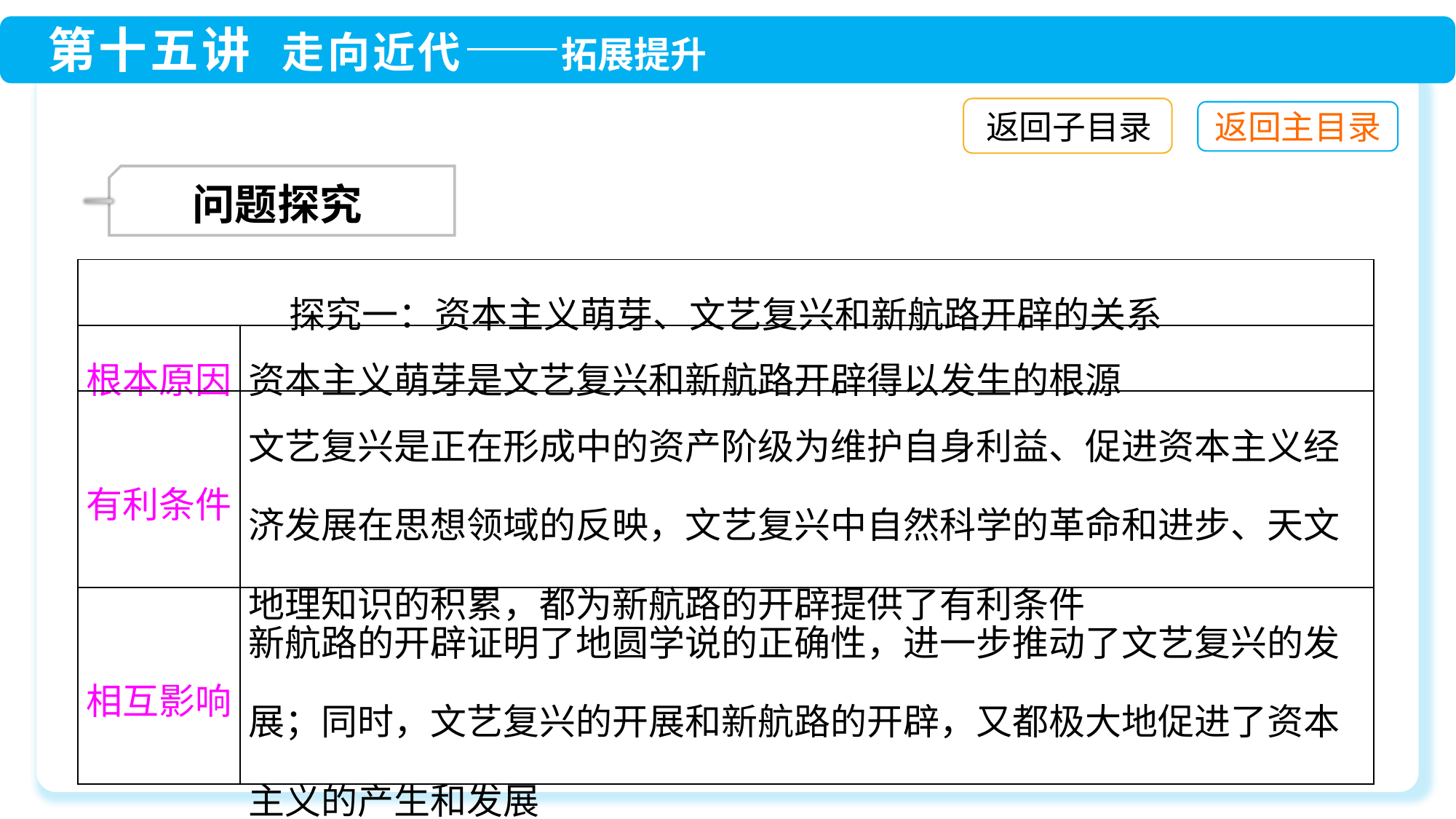

返回子目录
 问题探究

| 探究一：资本主义萌芽、文艺复兴和新航路开辟的关系 |  |
| --- | --- |
| 根本原因 | 资本主义萌芽是文艺复兴和新航路开辟得以发生的根源 |
| 有利条件 | 文艺复兴是正在形成中的资产阶级为维护自身利益、促进资本主义经济发展在思想领域的反映，文艺复兴中自然科学的革命和进步、天文地理知识的积累，都为新航路的开辟提供了有利条件 |
| 相互影响 | 新航路的开辟证明了地圆学说的正确性，进一步推动了文艺复兴的发展；同时，文艺复兴的开展和新航路的开辟，又都极大地促进了资本主义的产生和发展 |